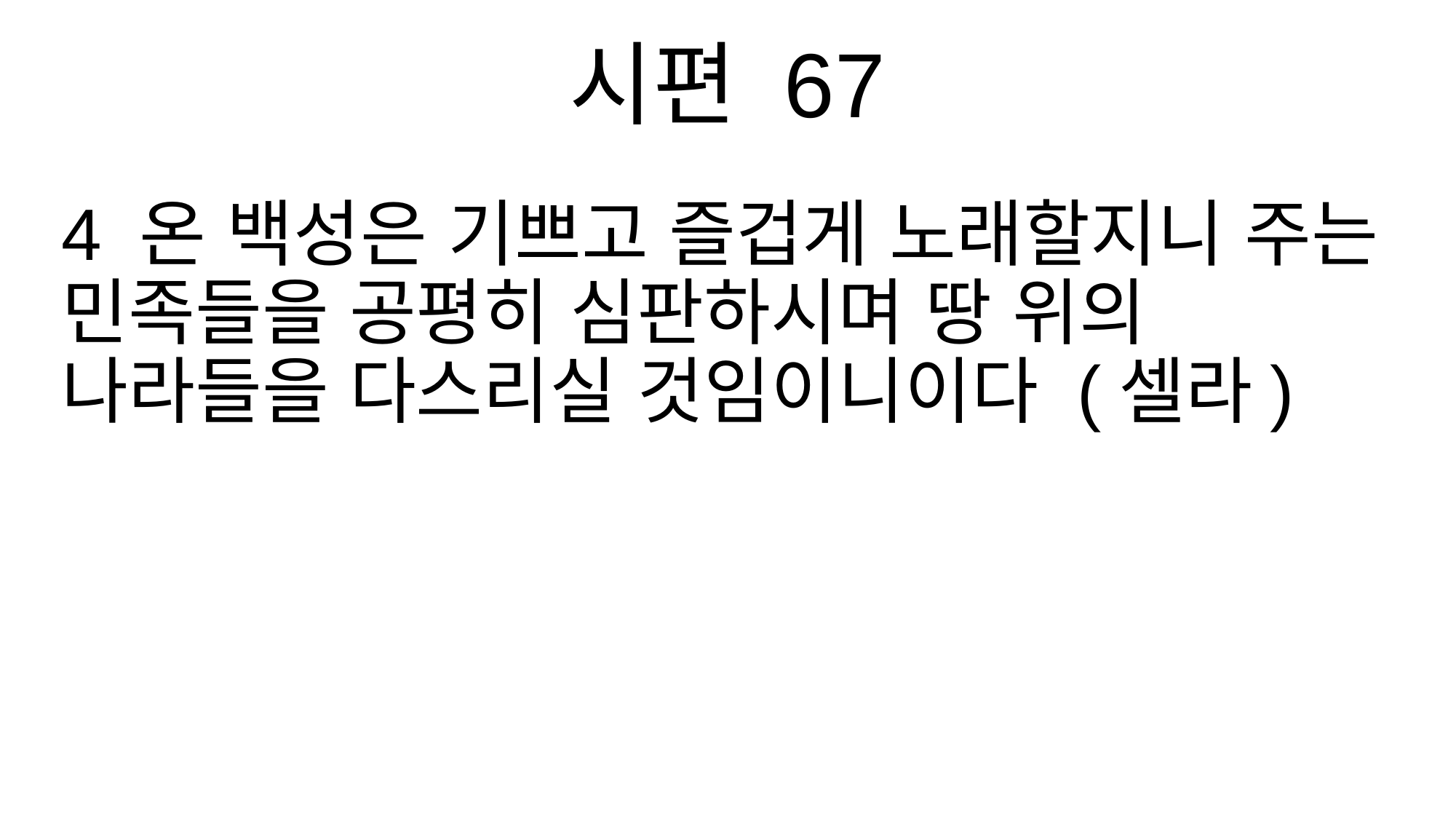

시편 67
4 온 백성은 기쁘고 즐겁게 노래할지니 주는 민족들을 공평히 심판하시며 땅 위의 나라들을 다스리실 것임이니이다 (셀라)